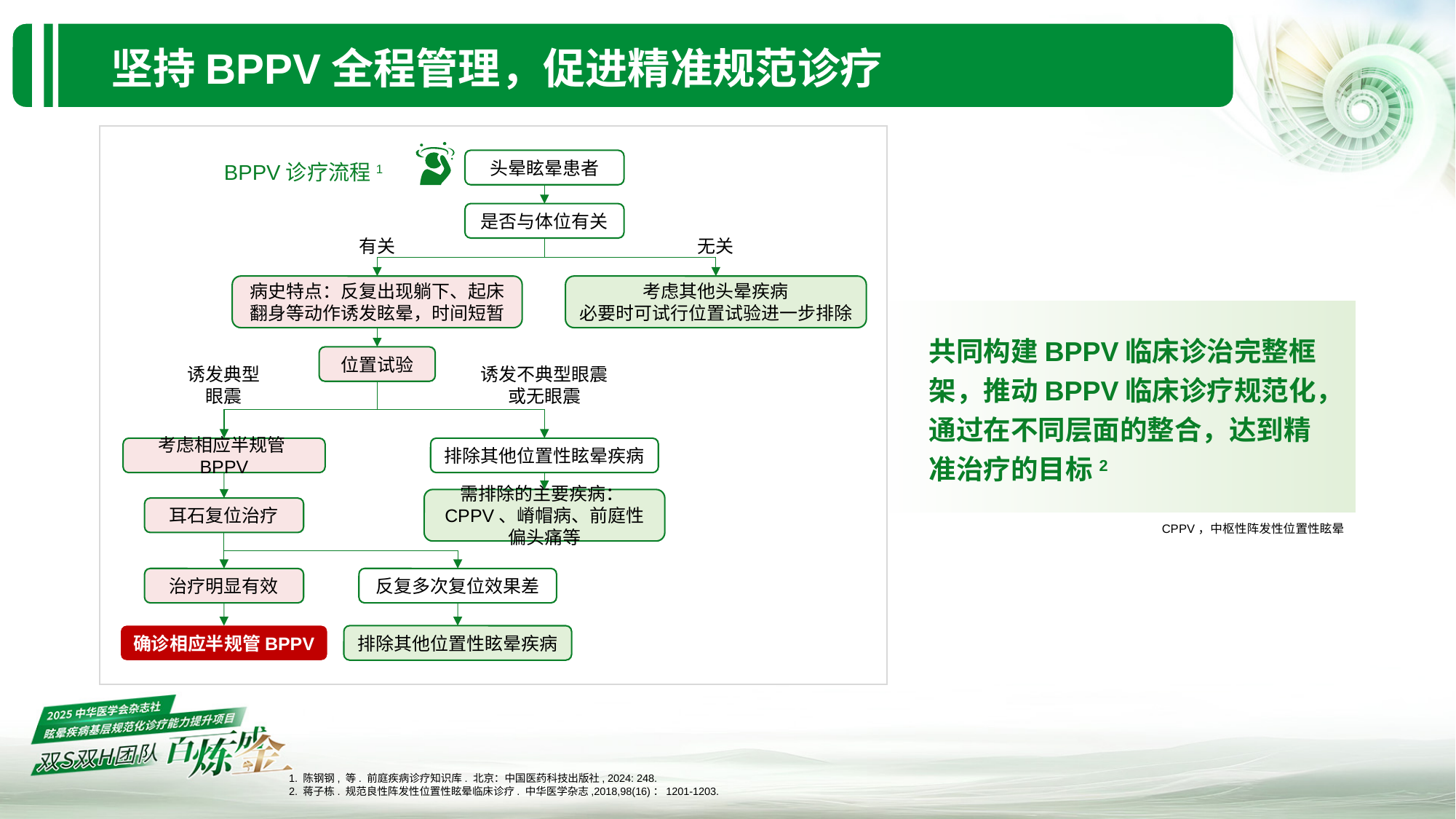

坚持BPPV全程管理，促进精准规范诊疗

BPPV诊疗流程1
头晕眩晕患者
是否与体位有关
病史特点：反复出现躺下、起床翻身等动作诱发眩晕，时间短暂
考虑其他头晕疾病
必要时可试行位置试验进一步排除
位置试验
考虑相应半规管BPPV
排除其他位置性眩晕疾病
需排除的主要疾病：CPPV、嵴帽病、前庭性偏头痛等
耳石复位治疗
治疗明显有效
反复多次复位效果差
确诊相应半规管BPPV
排除其他位置性眩晕疾病
有关
无关

共同构建BPPV临床诊治完整框架，推动BPPV临床诊疗规范化，通过在不同层面的整合，达到精准治疗的目标2
诱发典型眼震
诱发不典型眼震或无眼震
CPPV，中枢性阵发性位置性眩晕
1. 陈钢钢, 等. 前庭疾病诊疗知识库. 北京：中国医药科技出版社, 2024: 248.
2. 蒋子栋. 规范良性阵发性位置性眩晕临床诊疗. 中华医学杂志,2018,98(16)：1201-1203.